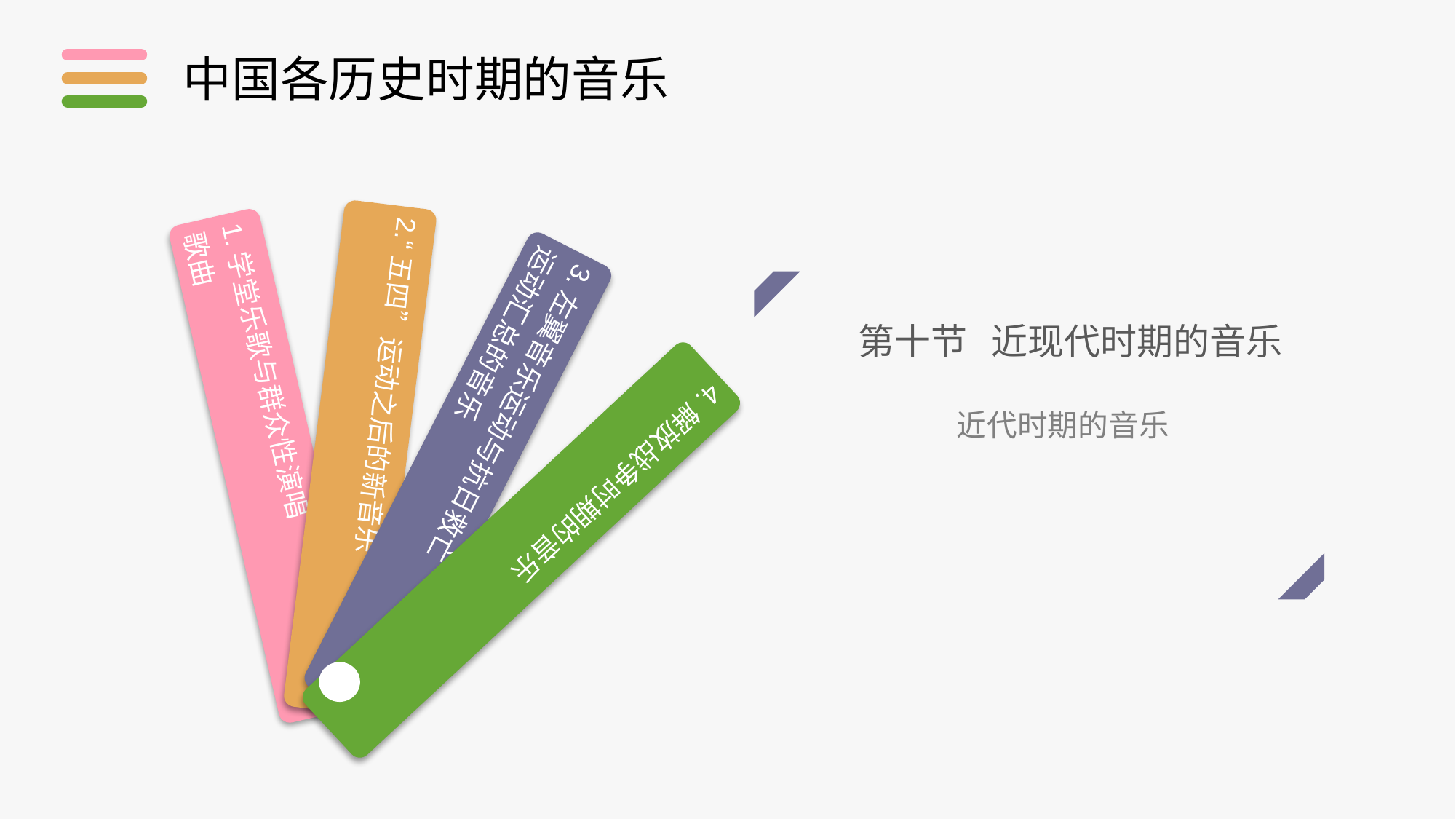

中国各历史时期的音乐
2.“五四”运动之后的新音乐
1.学堂乐歌与群众性演唱歌曲
3.左翼音乐运动与抗日救亡运动汇总的音乐
4.解放战争时期的音乐

第十节   近现代时期的音乐
近代时期的音乐